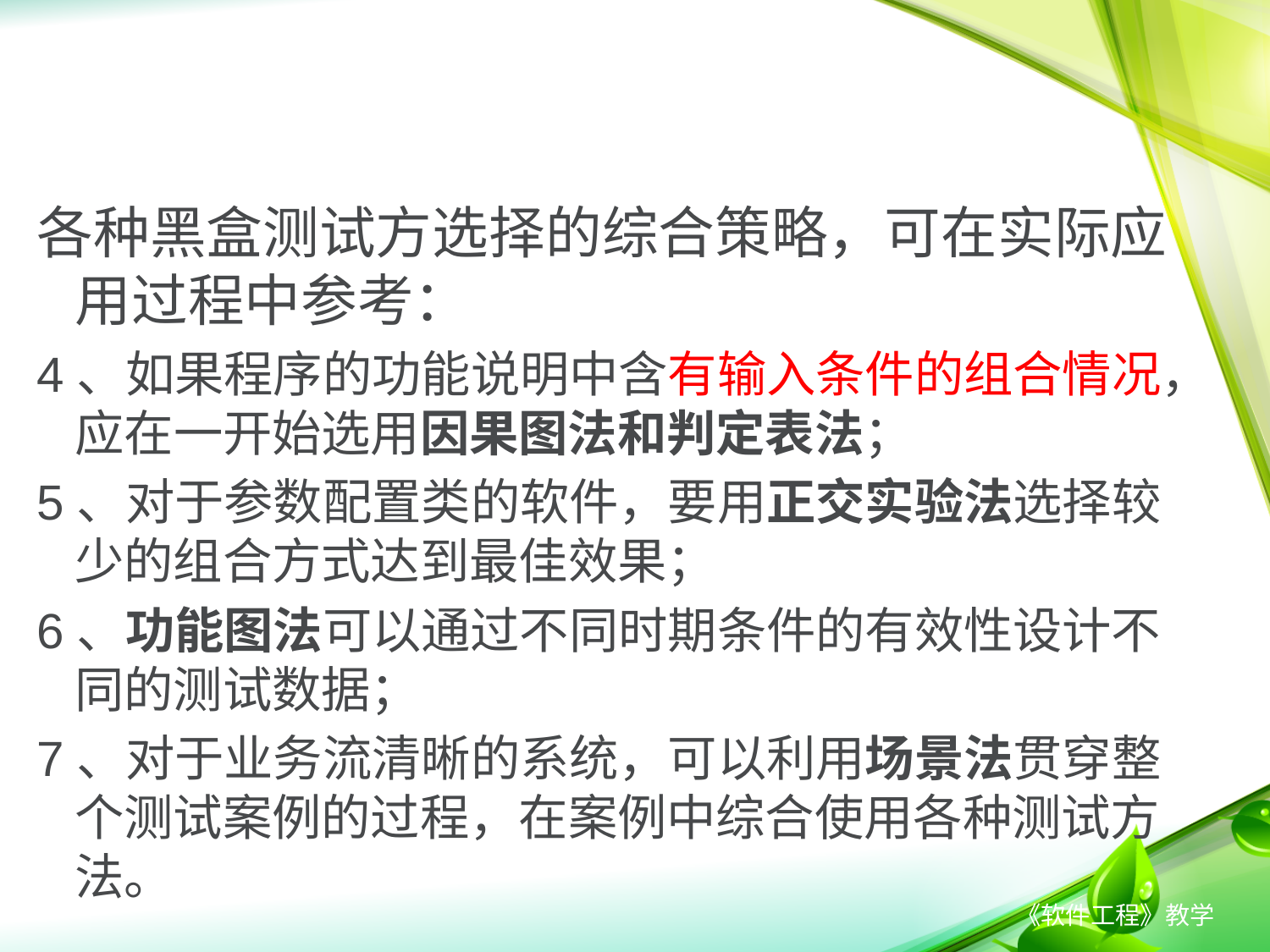

# 补充----黑盒测试方法的选择
各种黑盒测试方选择的综合策略，可在实际应用过程中参考：
4、如果程序的功能说明中含有输入条件的组合情况，应在一开始选用因果图法和判定表法；
5、对于参数配置类的软件，要用正交实验法选择较少的组合方式达到最佳效果；
6、功能图法可以通过不同时期条件的有效性设计不同的测试数据；
7、对于业务流清晰的系统，可以利用场景法贯穿整个测试案例的过程，在案例中综合使用各种测试方法。
   《软件工程》教学